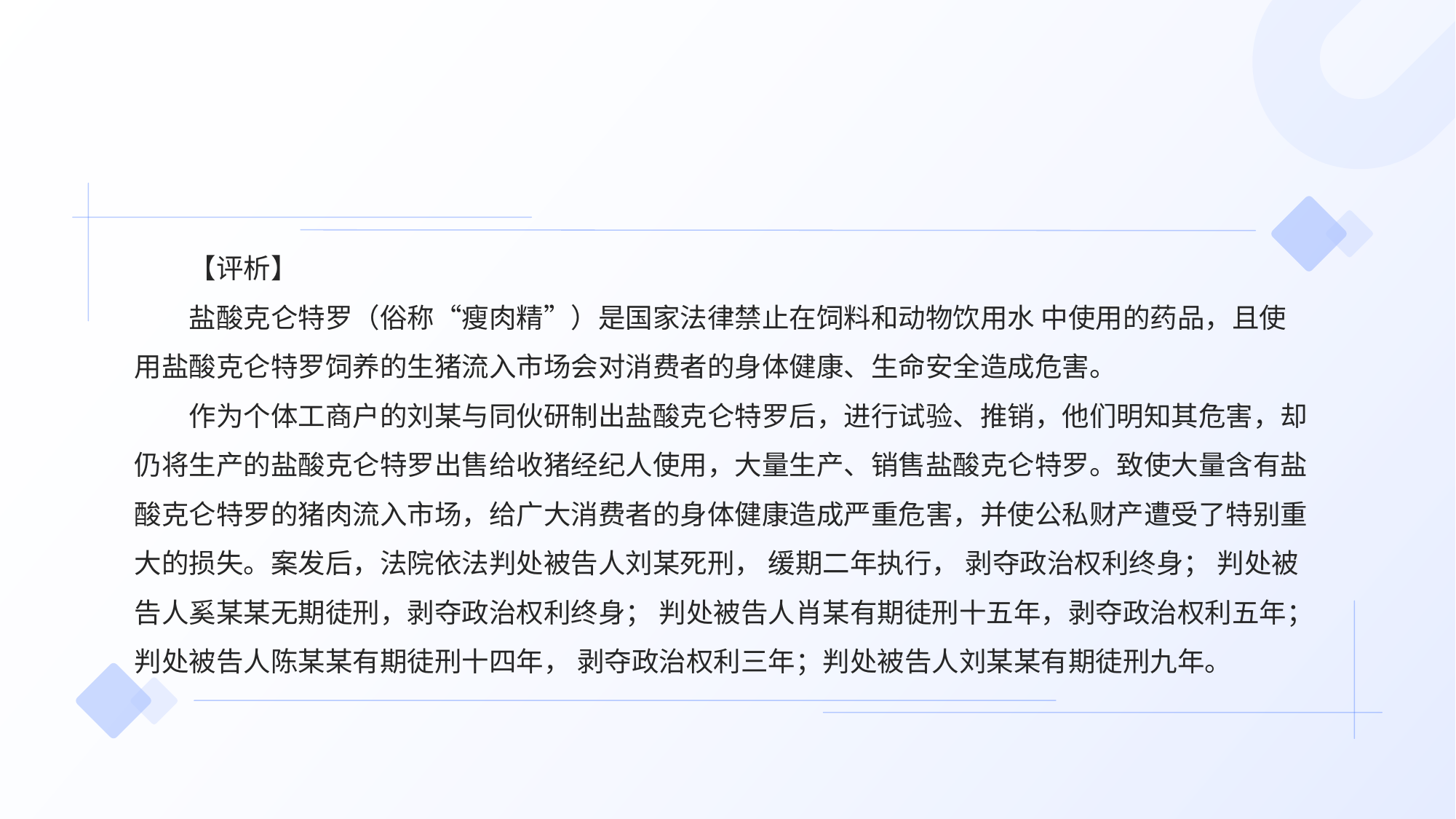

【评析】
盐酸克仑特罗（俗称“瘦肉精”）是国家法律禁止在饲料和动物饮用水 中使用的药品，且使用盐酸克仑特罗饲养的生猪流入市场会对消费者的身体健康、生命安全造成危害。
作为个体工商户的刘某与同伙研制出盐酸克仑特罗后，进行试验、推销，他们明知其危害，却仍将生产的盐酸克仑特罗出售给收猪经纪人使用，大量生产、销售盐酸克仑特罗。致使大量含有盐酸克仑特罗的猪肉流入市场，给广大消费者的身体健康造成严重危害，并使公私财产遭受了特别重大的损失。案发后，法院依法判处被告人刘某死刑， 缓期二年执行， 剥夺政治权利终身； 判处被告人奚某某无期徒刑，剥夺政治权利终身； 判处被告人肖某有期徒刑十五年，剥夺政治权利五年；判处被告人陈某某有期徒刑十四年， 剥夺政治权利三年；判处被告人刘某某有期徒刑九年。